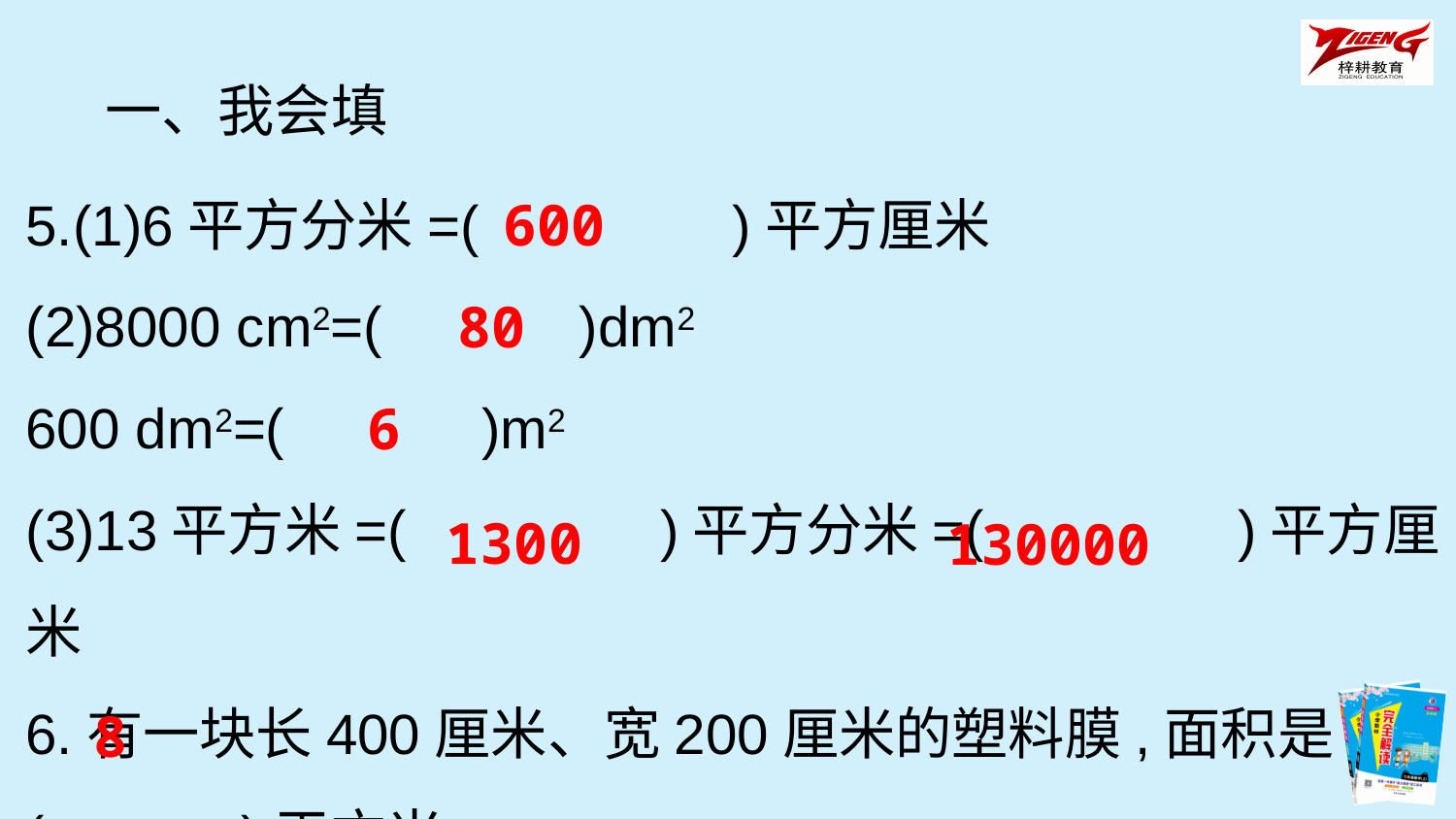

一、我会填
5.(1)6平方分米=(　　　　)平方厘米
(2)8000 cm2=(　　　)dm2
600 dm2=(　　　)m2
(3)13平方米=(　　　　)平方分米=(　　　　)平方厘米
6.有一块长400厘米、宽200厘米的塑料膜,面积是
(　　　)平方米。
600
80
6
1300
130000
8